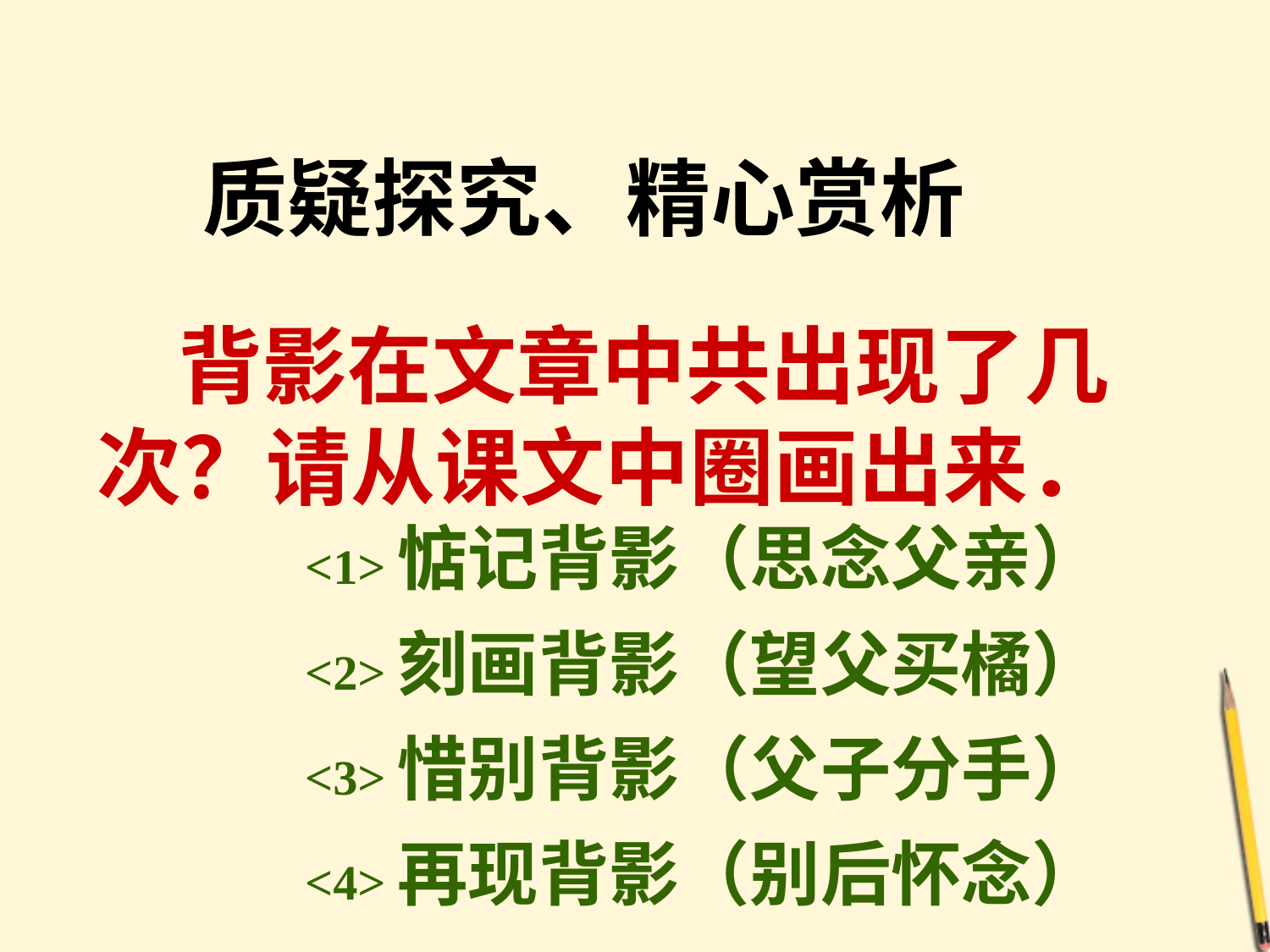

质疑探究、精心赏析
    背影在文章中共出现了几次？请从课文中圈画出来．
<1>惦记背影（思念父亲）
<2>刻画背影（望父买橘）
<3>惜别背影（父子分手）

<4>再现背影（别后怀念）